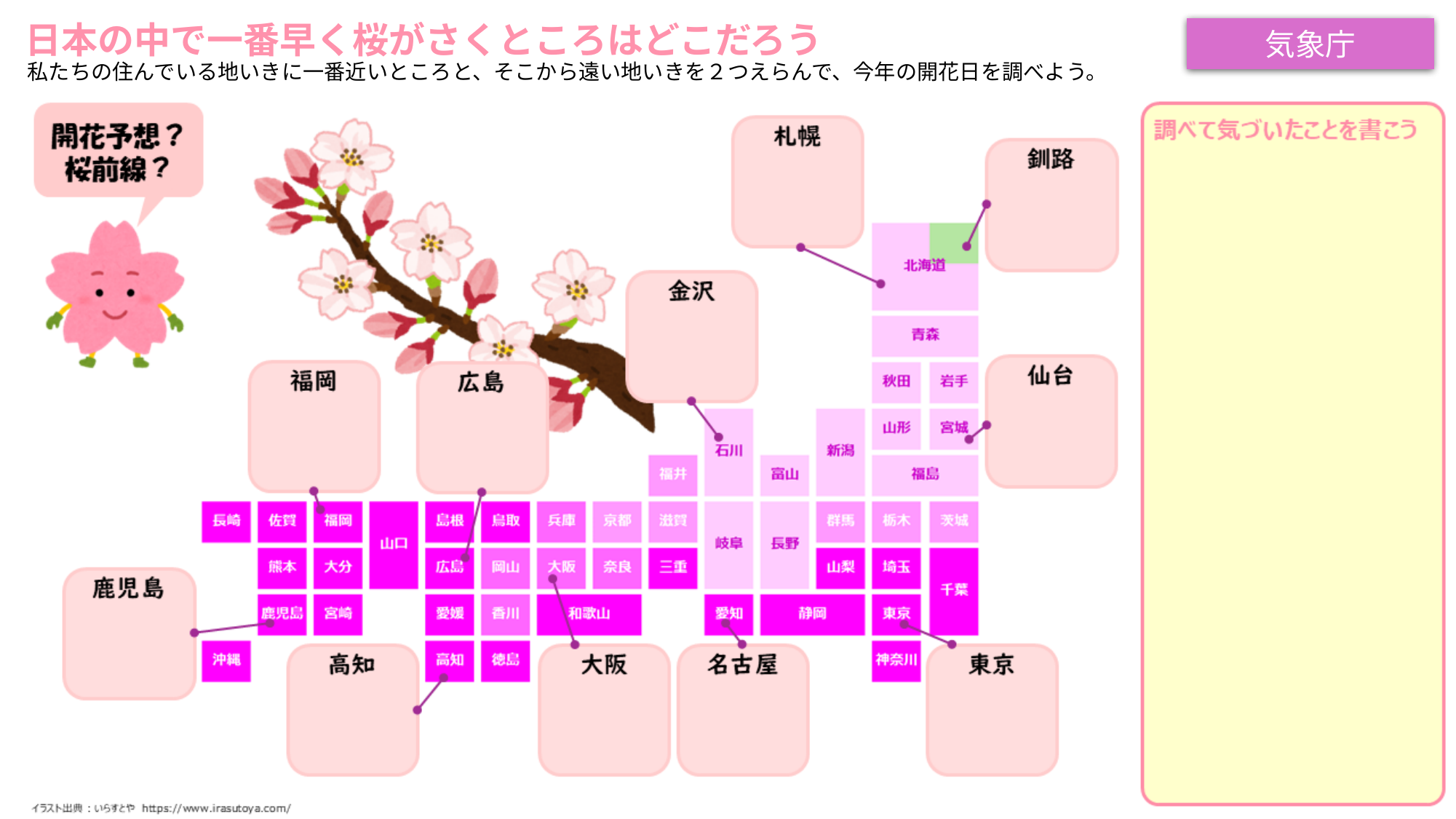

日本の中で一番早く桜がさくところはどこだろう
気象庁
私たちの住んでいる地いきに一番近いところと、そこから遠い地いきを２つえらんで、今年の開花日を調べよう。